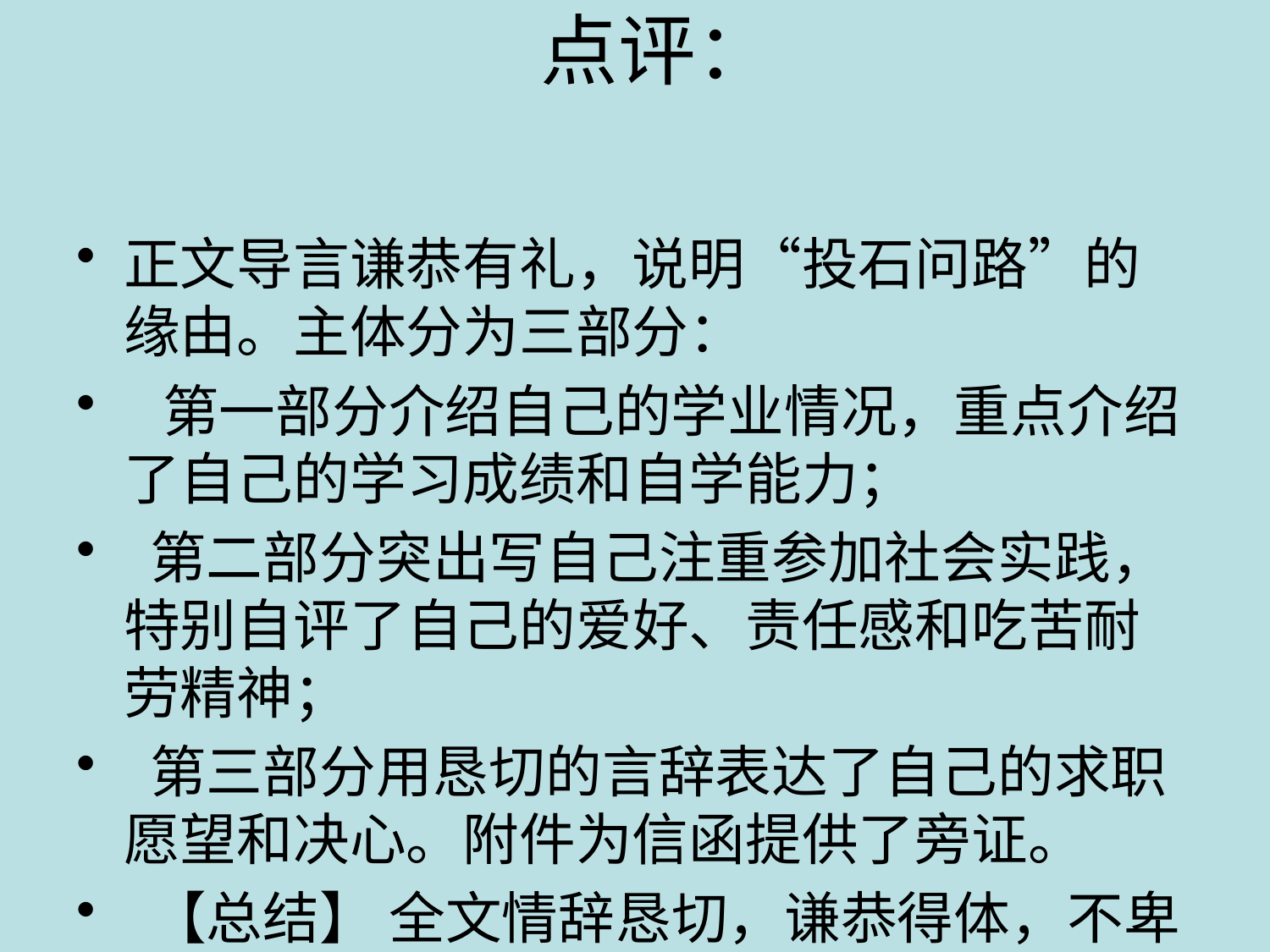

正文导言谦恭有礼，说明“投石问路”的缘由。主体分为三部分：
  第一部分介绍自己的学业情况，重点介绍了自己的学习成绩和自学能力；
 第二部分突出写自己注重参加社会实践，特别自评了自己的爱好、责任感和吃苦耐劳精神；
 第三部分用恳切的言辞表达了自己的求职愿望和决心。附件为信函提供了旁证。
 【总结】 全文情辞恳切，谦恭得体，不卑不亢。不知对方是否有聘人需求的求职函如何写？此信可供借鉴。

点评：